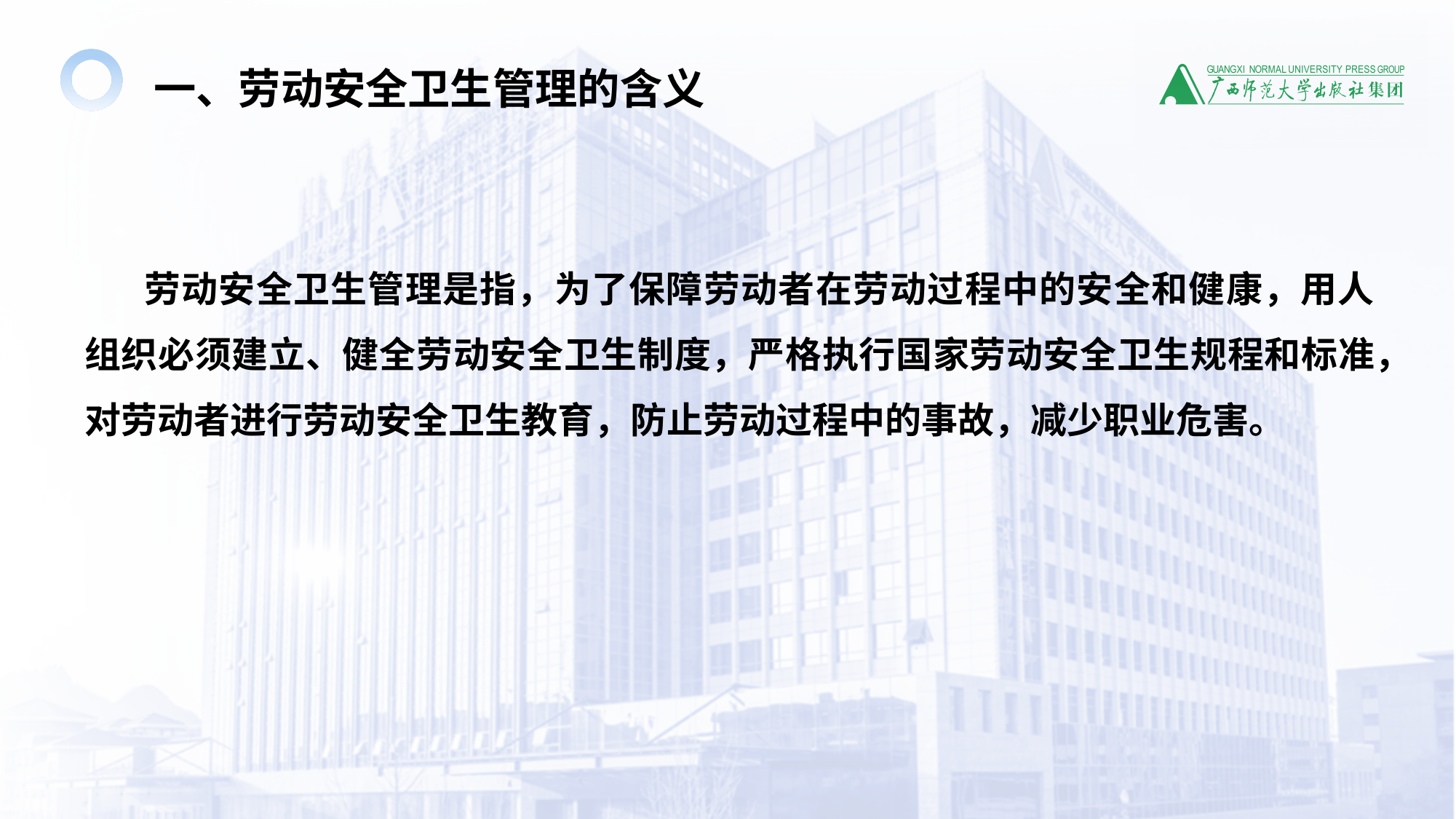

一、劳动安全卫生管理的含义

  劳动安全卫生管理是指，为了保障劳动者在劳动过程中的安全和健康，用人组织必须建立、健全劳动安全卫生制度，严格执行国家劳动安全卫生规程和标准，对劳动者进行劳动安全卫生教育，防止劳动过程中的事故，减少职业危害。